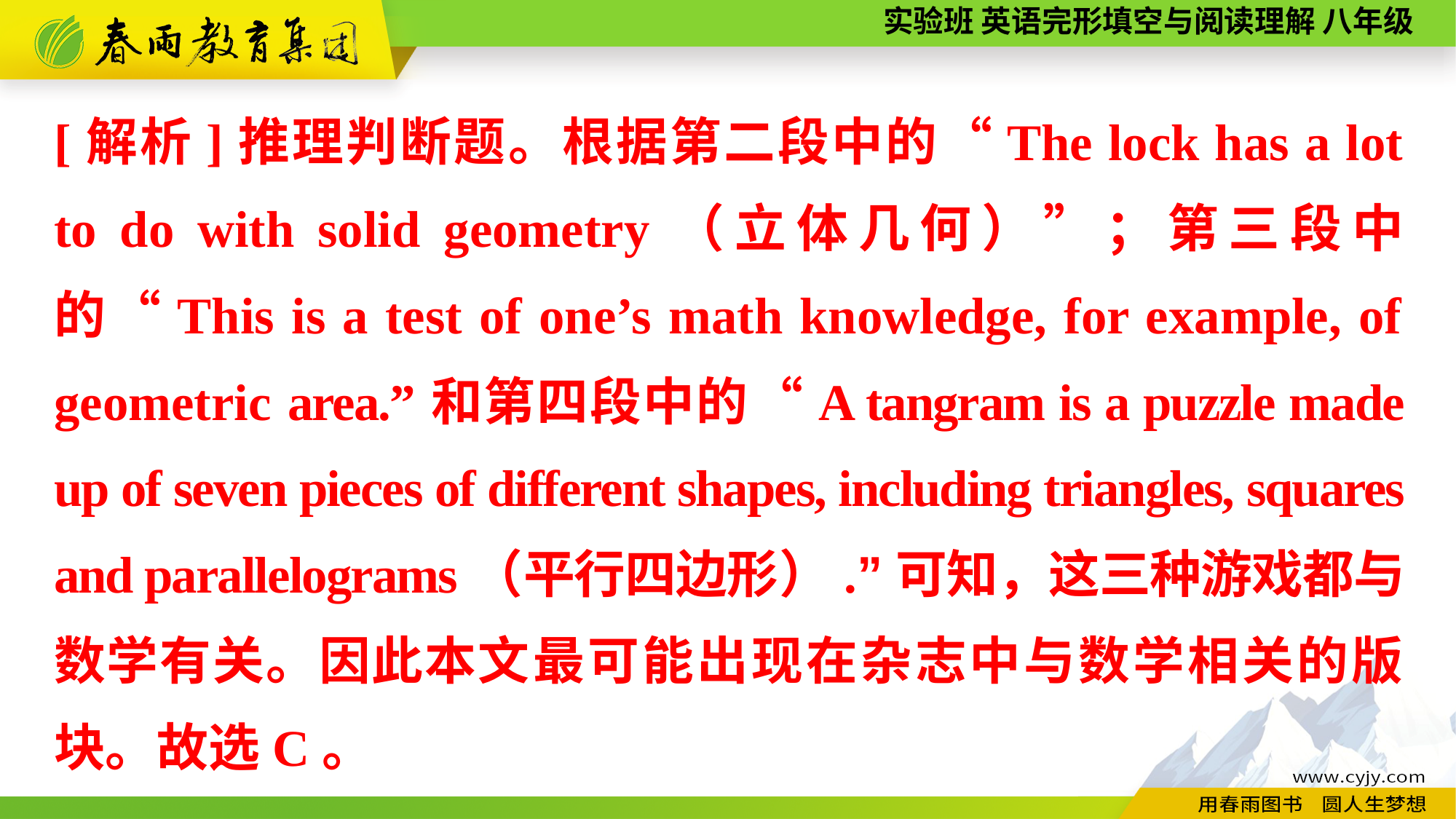

[解析]推理判断题。根据第二段中的“The lock has a lot to do with solid geometry（立体几何）”；第三段中的“This is a test of one’s math knowledge, for example, of geometric area.”和第四段中的“A tangram is a puzzle made up of seven pieces of different shapes, including triangles, squares and parallelograms（平行四边形）.”可知，这三种游戏都与数学有关。因此本文最可能出现在杂志中与数学相关的版块。故选C。